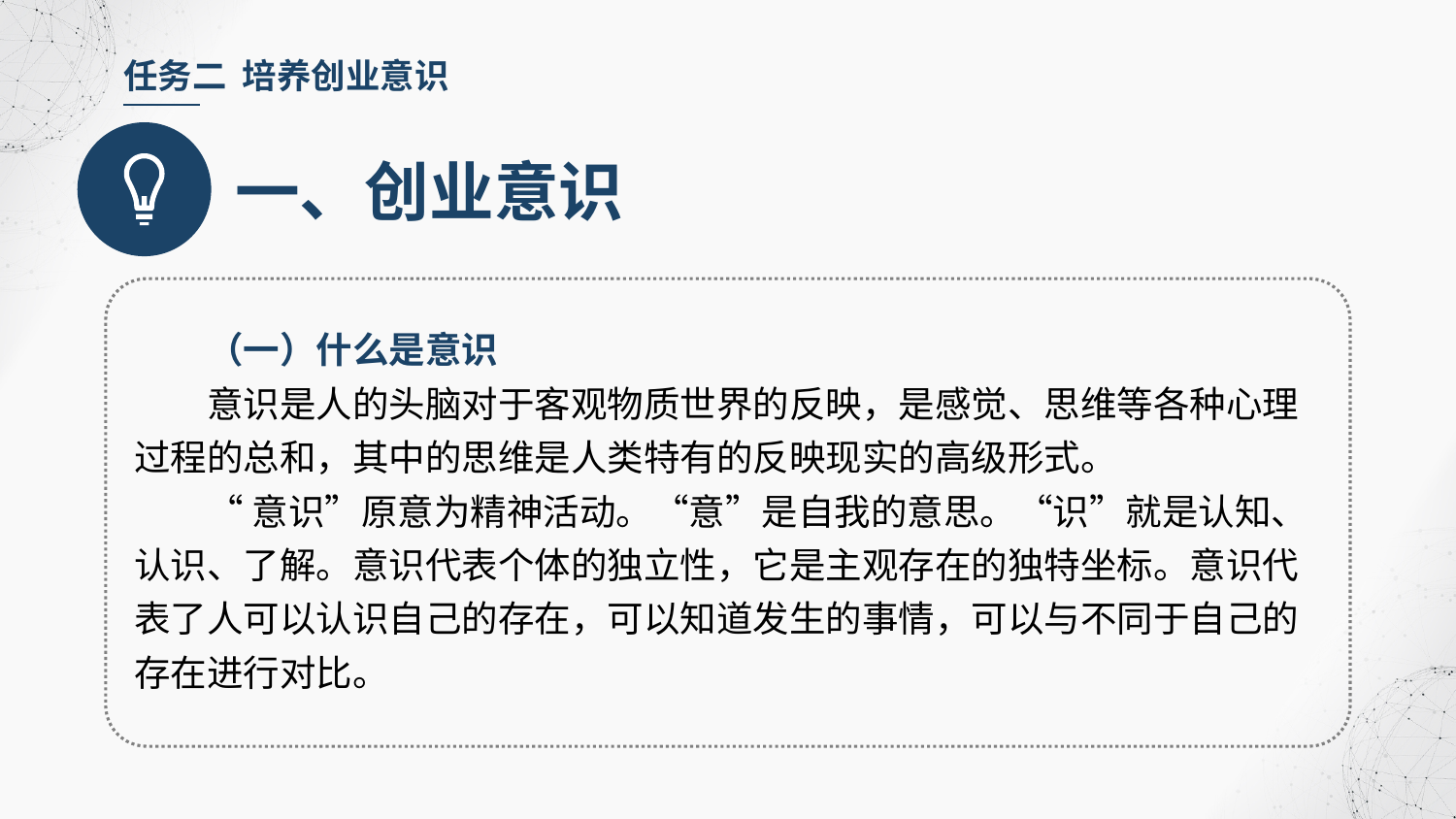

任务二  培养创业意识

一、创业意识

（一）什么是意识
意识是人的头脑对于客观物质世界的反映，是感觉、思维等各种心理过程的总和，其中的思维是人类特有的反映现实的高级形式。
“意识”原意为精神活动。“意”是自我的意思。“识”就是认知、认识、了解。意识代表个体的独立性，它是主观存在的独特坐标。意识代表了人可以认识自己的存在，可以知道发生的事情，可以与不同于自己的存在进行对比。